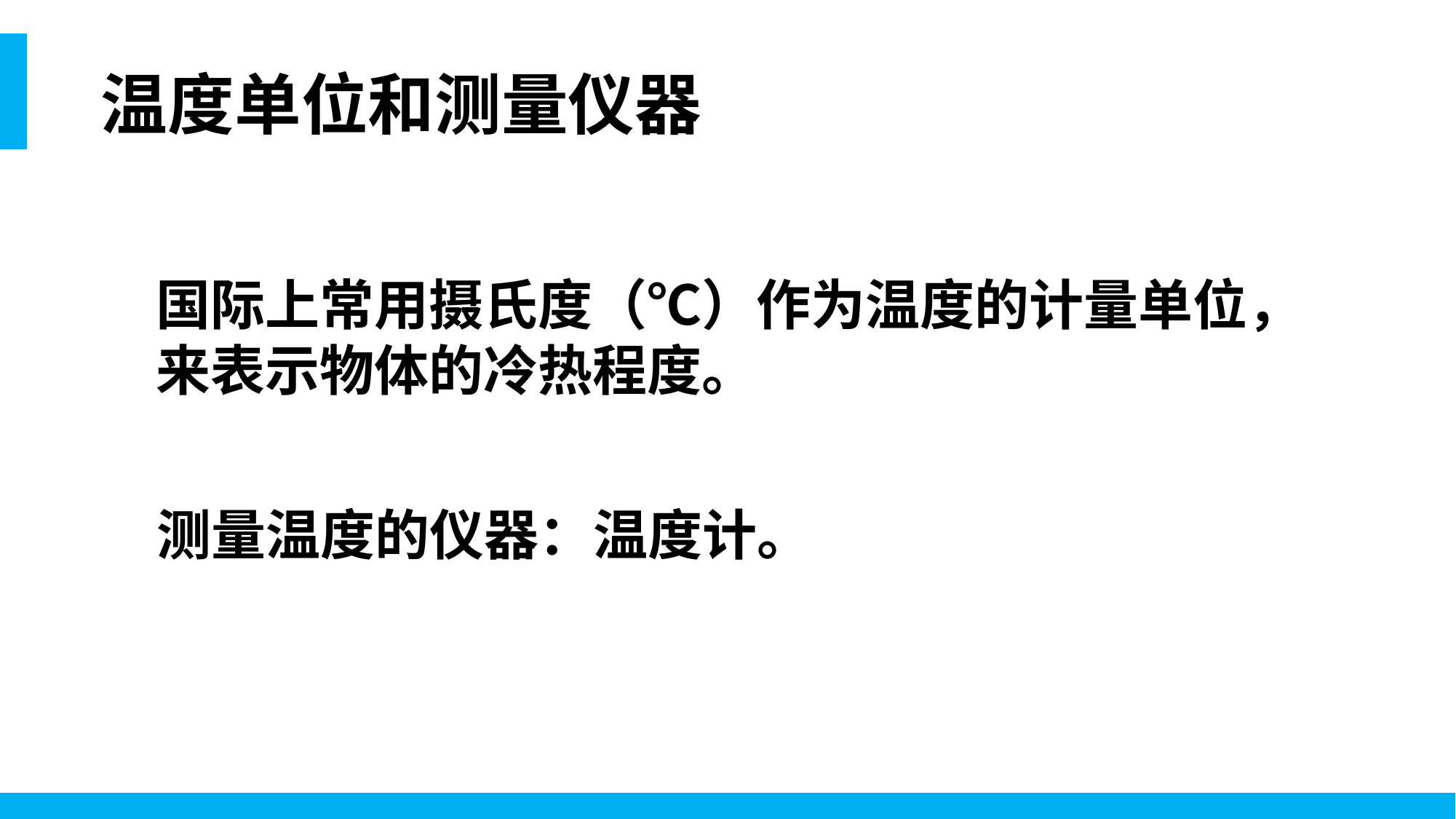

温度单位和测量仪器
国际上常用摄氏度（℃）作为温度的计量单位，来表示物体的冷热程度。
测量温度的仪器：温度计。